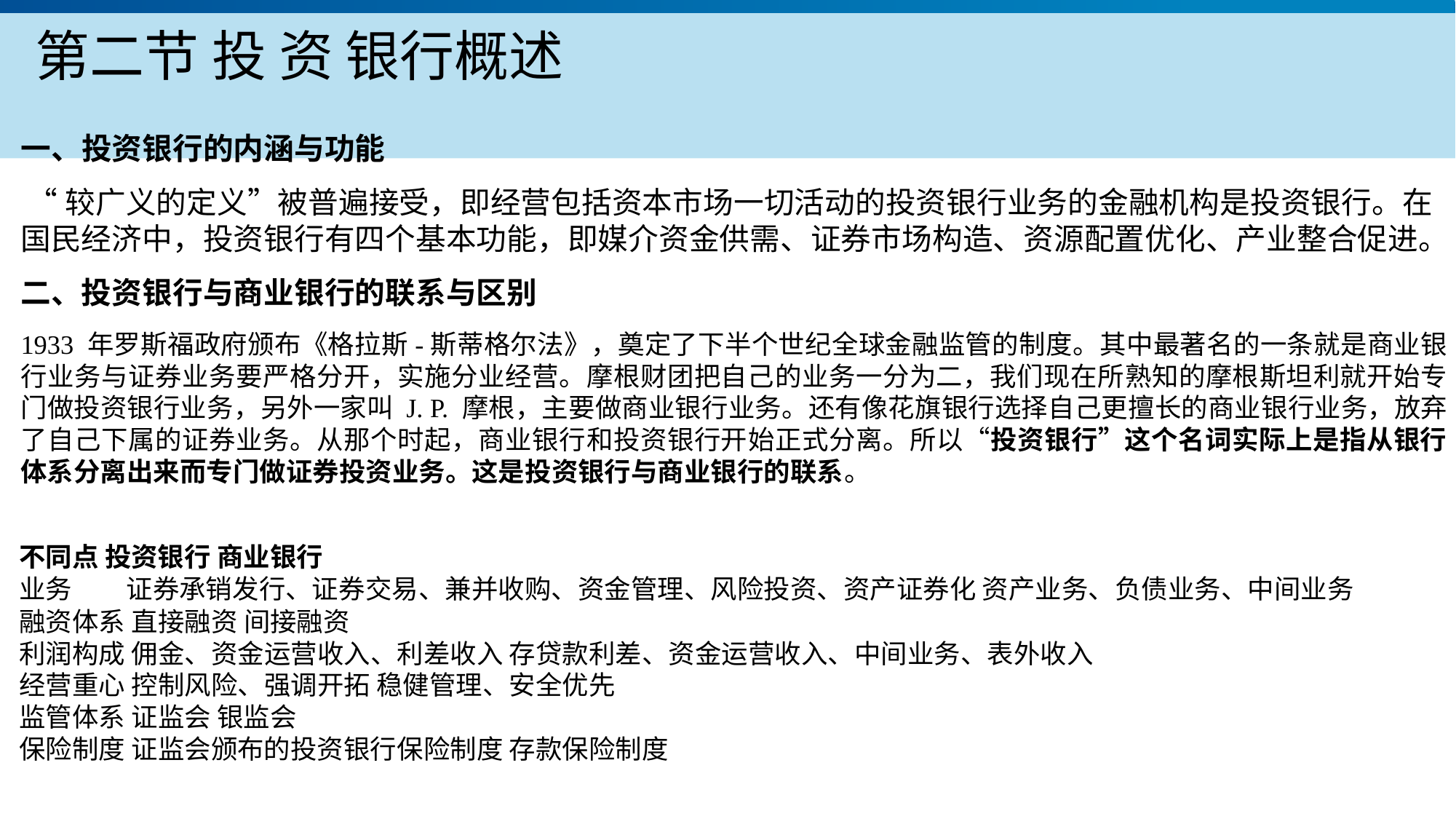

# 第二节投资银行概述
一、投资银行的内涵与功能
 “较广义的定义”被普遍接受，即经营包括资本市场一切活动的投资银行业务的金融机构是投资银行。在国民经济中，投资银行有四个基本功能，即媒介资金供需、证券市场构造、资源配置优化、产业整合促进。
二、投资银行与商业银行的联系与区别
1933 年罗斯福政府颁布《格拉斯-斯蒂格尔法》，奠定了下半个世纪全球金融监管的制度。其中最著名的一条就是商业银行业务与证券业务要严格分开，实施分业经营。摩根财团把自己的业务一分为二，我们现在所熟知的摩根斯坦利就开始专门做投资银行业务，另外一家叫 J. P. 摩根，主要做商业银行业务。还有像花旗银行选择自己更擅长的商业银行业务，放弃了自己下属的证券业务。从那个时起，商业银行和投资银行开始正式分离。所以“投资银行”这个名词实际上是指从银行体系分离出来而专门做证券投资业务。这是投资银行与商业银行的联系。

不同点 投资银行 商业银行
业务         证券承销发行、证券交易、兼并收购、资金管理、风险投资、资产证券化 资产业务、负债业务、中间业务
融资体系 直接融资 间接融资
利润构成 佣金、资金运营收入、利差收入 存贷款利差、资金运营收入、中间业务、表外收入
经营重心 控制风险、强调开拓 稳健管理、安全优先
监管体系 证监会 银监会
保险制度 证监会颁布的投资银行保险制度 存款保险制度